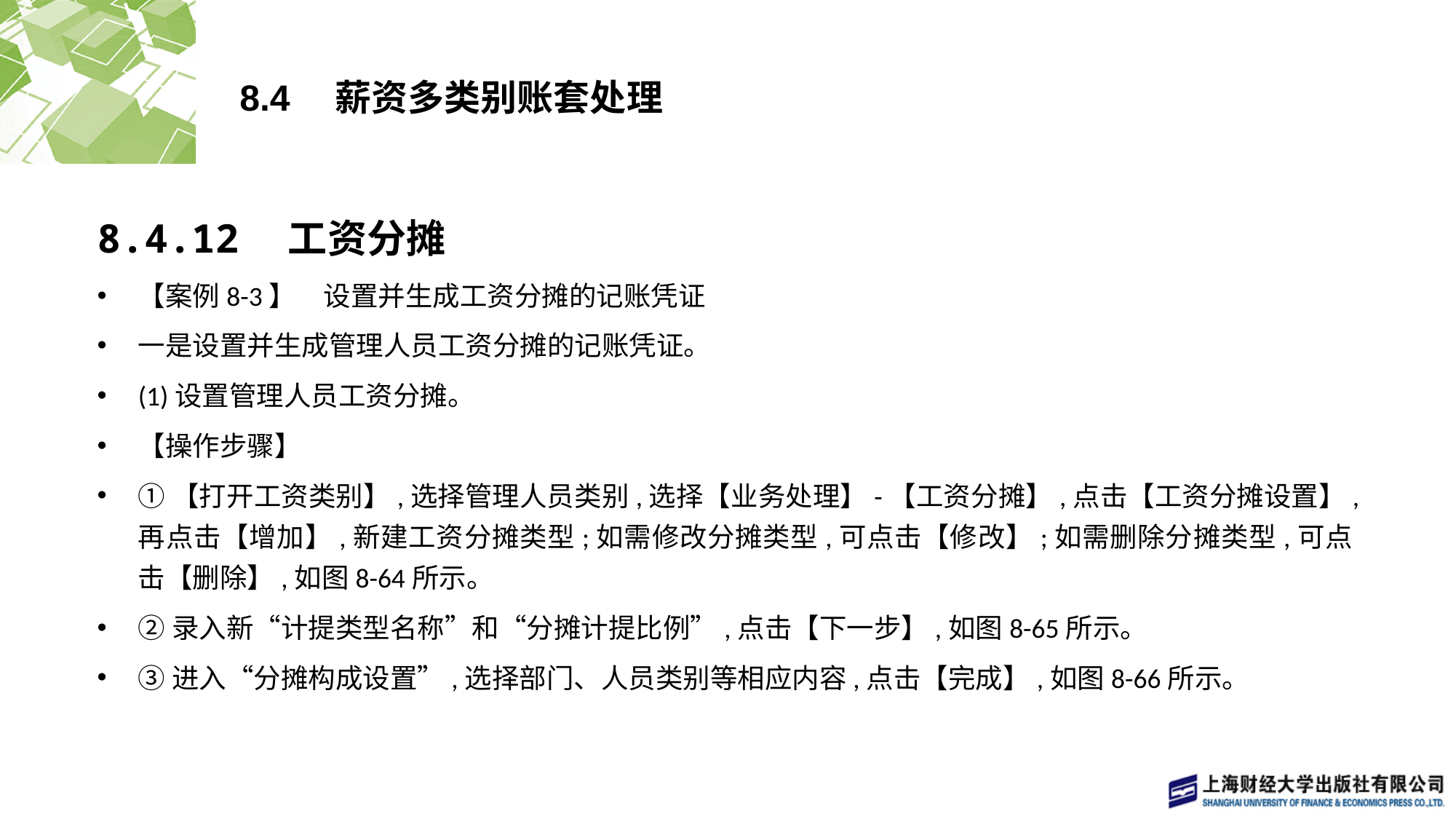

# 8.4　薪资多类别账套处理
8.4.12　工资分摊
【案例8-3】　设置并生成工资分摊的记账凭证
一是设置并生成管理人员工资分摊的记账凭证。
(1)设置管理人员工资分摊。
【操作步骤】
①【打开工资类别】,选择管理人员类别,选择【业务处理】-【工资分摊】,点击【工资分摊设置】,再点击【增加】,新建工资分摊类型;如需修改分摊类型,可点击【修改】;如需删除分摊类型,可点击【删除】,如图8-64所示。
②录入新“计提类型名称”和“分摊计提比例”,点击【下一步】,如图8-65所示。
③进入“分摊构成设置”,选择部门、人员类别等相应内容,点击【完成】,如图8-66所示。